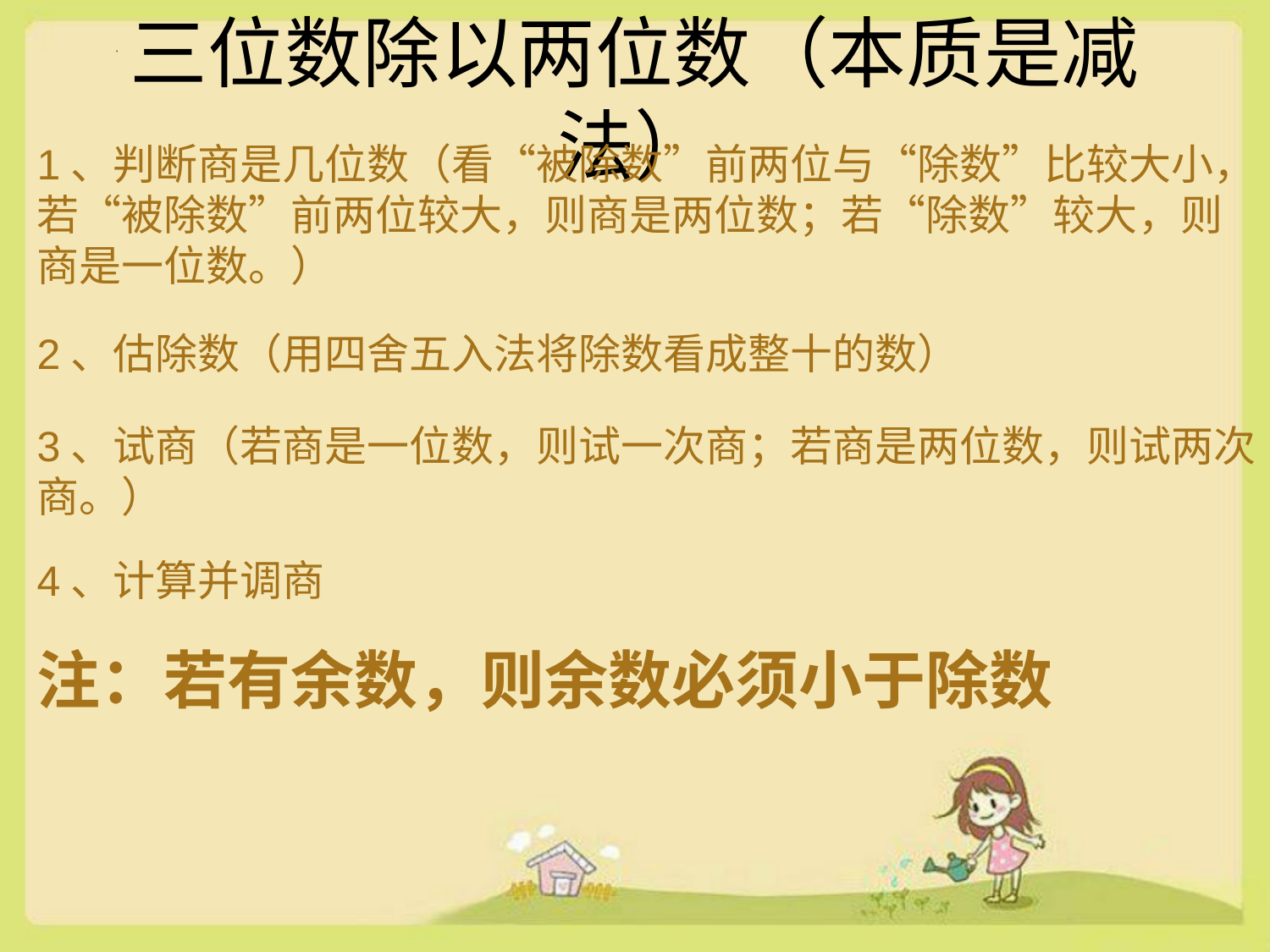

# 三位数除以两位数（本质是减法）
1、判断商是几位数（看“被除数”前两位与“除数”比较大小，若“被除数”前两位较大，则商是两位数；若“除数”较大，则商是一位数。）
2、估除数（用四舍五入法将除数看成整十的数）
3、试商（若商是一位数，则试一次商；若商是两位数，则试两次商。）
4、计算并调商
注：若有余数，则余数必须小于除数